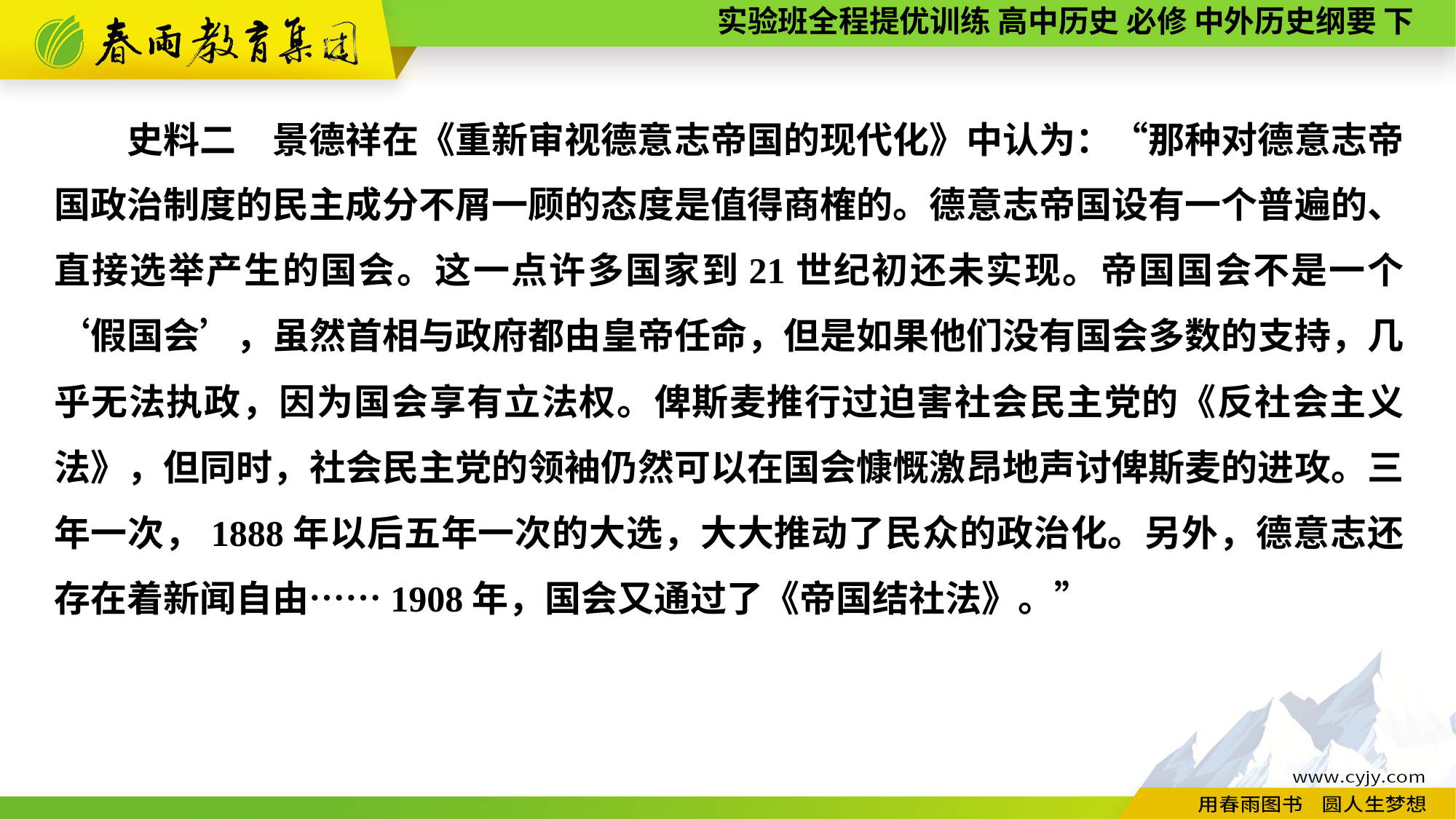

史料二　景德祥在《重新审视德意志帝国的现代化》中认为：“那种对德意志帝国政治制度的民主成分不屑一顾的态度是值得商榷的。德意志帝国设有一个普遍的、直接选举产生的国会。这一点许多国家到21世纪初还未实现。帝国国会不是一个‘假国会’，虽然首相与政府都由皇帝任命，但是如果他们没有国会多数的支持，几乎无法执政，因为国会享有立法权。俾斯麦推行过迫害社会民主党的《反社会主义法》，但同时，社会民主党的领袖仍然可以在国会慷慨激昂地声讨俾斯麦的进攻。三年一次，1888年以后五年一次的大选，大大推动了民众的政治化。另外，德意志还存在着新闻自由……1908年，国会又通过了《帝国结社法》。”